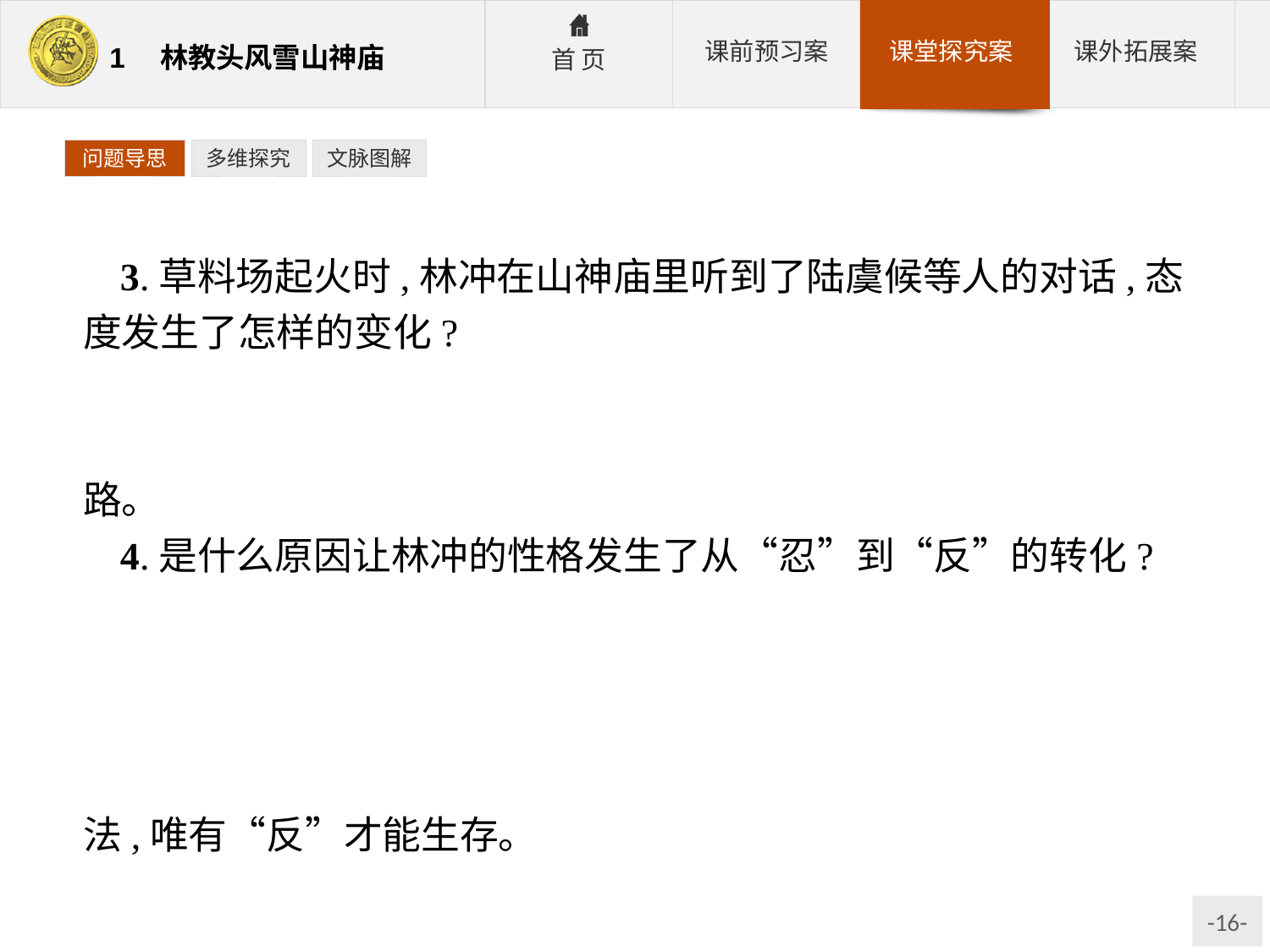

问题导思
多维探究
文脉图解
3.草料场起火时,林冲在山神庙里听到了陆虞候等人的对话,态度发生了怎样的变化?
参考答案:残酷的现实使林冲觉醒,认清了对手的面目,幻想彻底破灭。于是毅然杀死了仇人,投奔梁山,走上了反抗统治者的道路。
4.是什么原因让林冲的性格发生了从“忍”到“反”的转化?在本文中林冲的性格是怎样一步步发展变化的?
参考答案:“逼”。高俅一步一步紧逼,逼到野猪林,逼到草料场的火海。林冲则能忍则忍,忍过了东岳庙,忍过了野猪林,退缩到了山神庙里。等到火烧草料场,他如梦方醒,知道“忍”不是办法,唯有“反”才能生存。